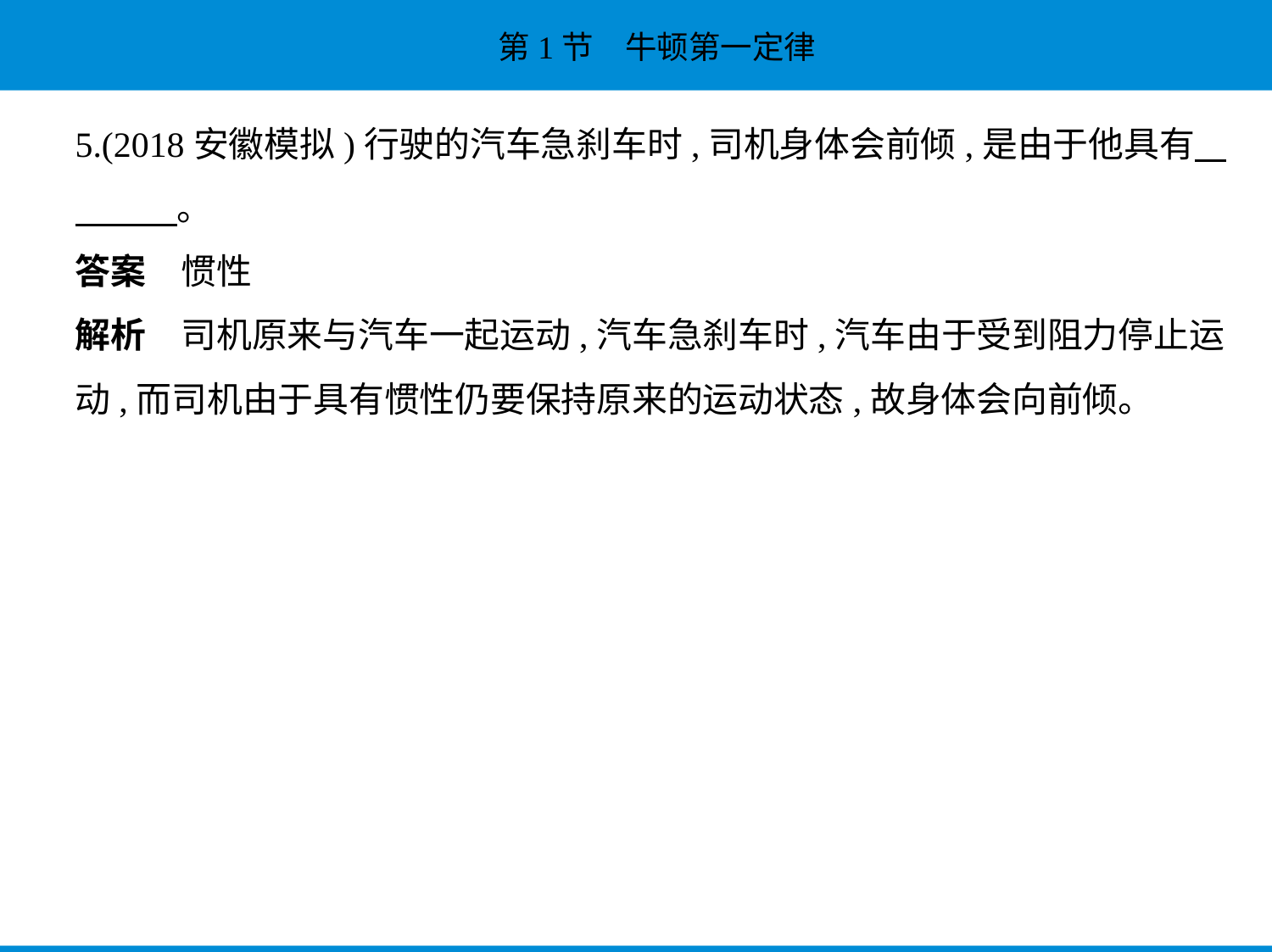

5.(2018安徽模拟)行驶的汽车急刹车时,司机身体会前倾,是由于他具有    
　　    。
答案　惯性
解析　司机原来与汽车一起运动,汽车急刹车时,汽车由于受到阻力停止运
动,而司机由于具有惯性仍要保持原来的运动状态,故身体会向前倾。